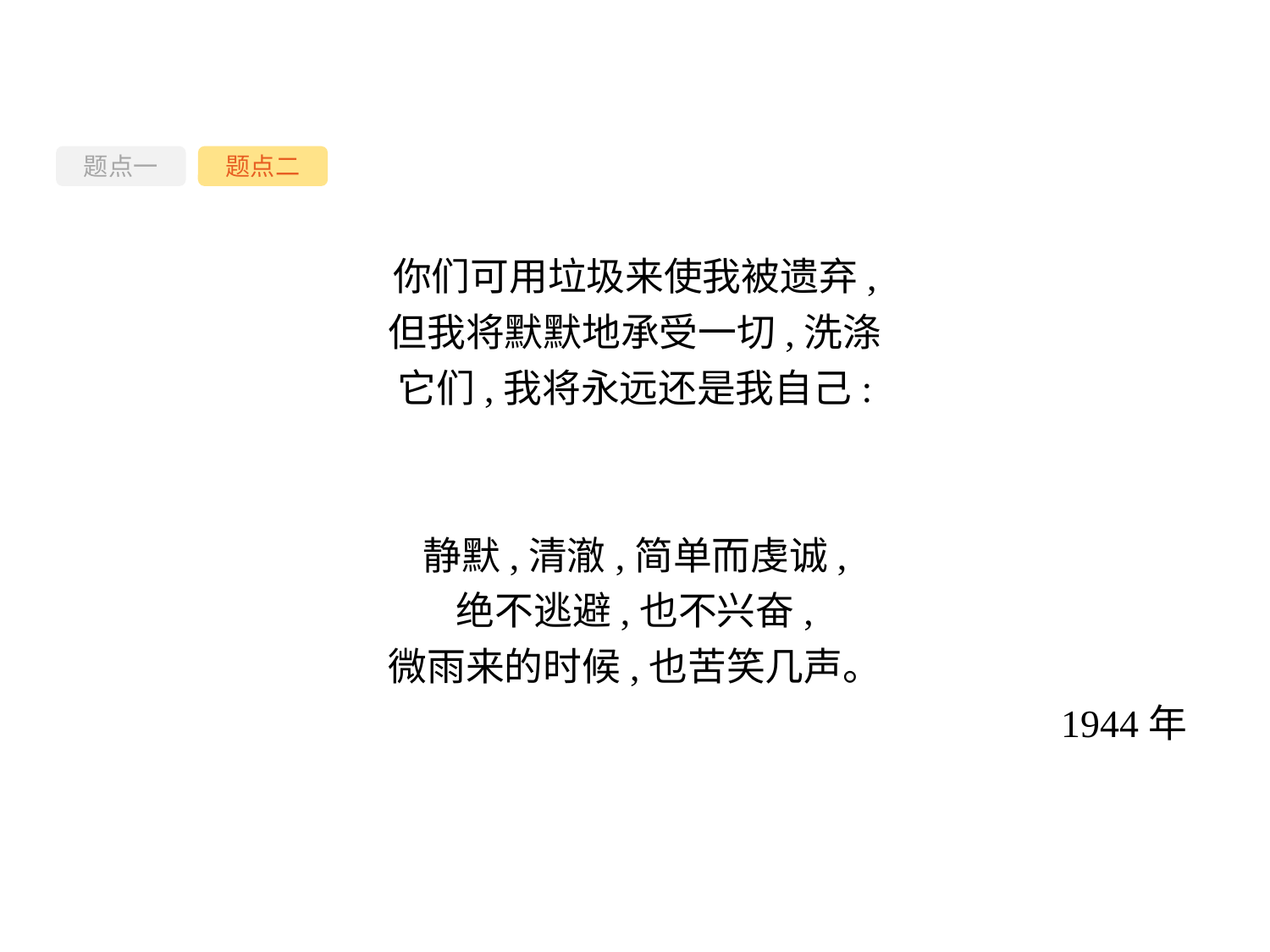

题点一
题点二
你们可用垃圾来使我被遗弃,
但我将默默地承受一切,洗涤
它们,我将永远还是我自己:

静默,清澈,简单而虔诚,
绝不逃避,也不兴奋,
微雨来的时候,也苦笑几声。
1944年
-42-